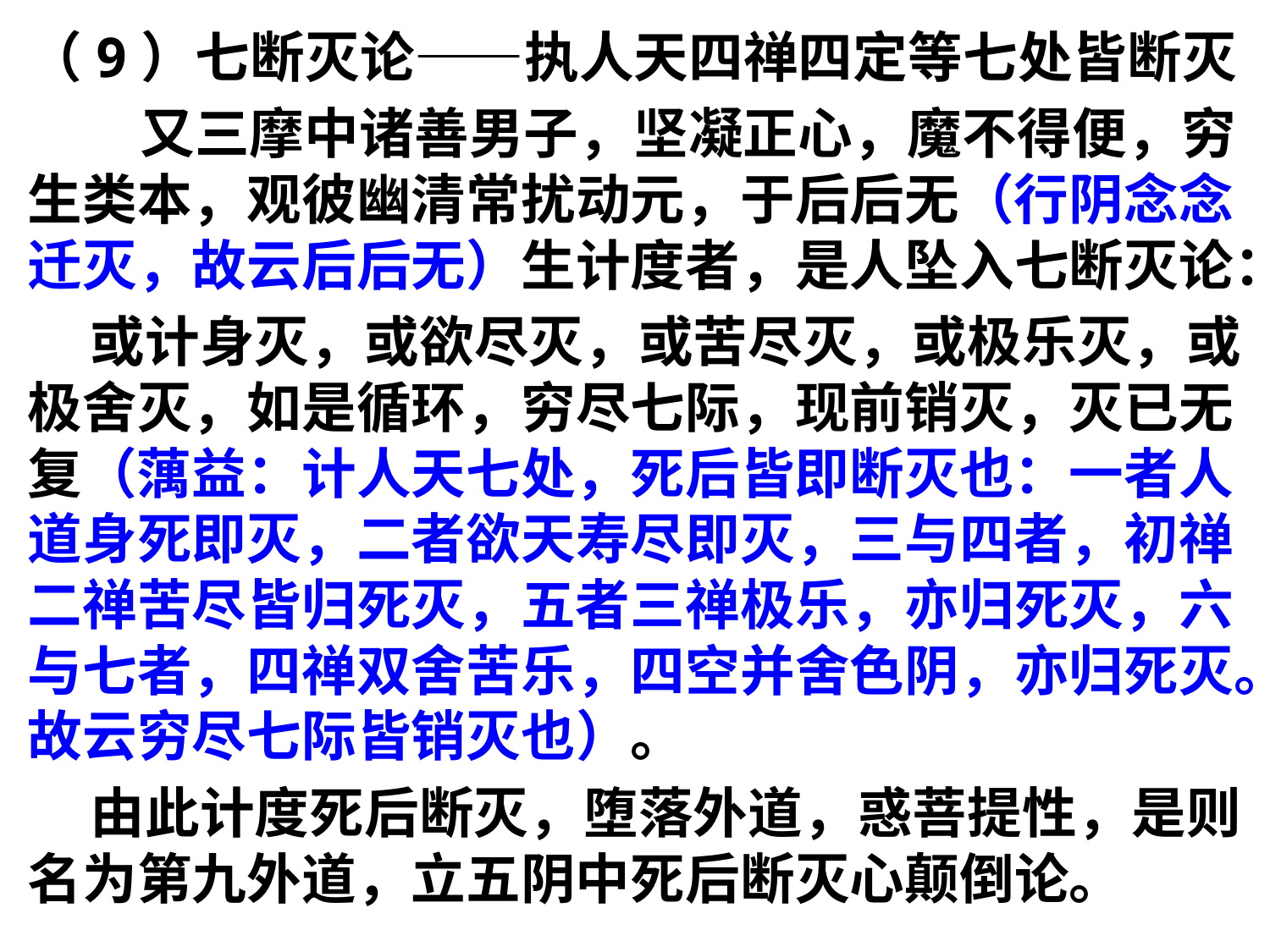

（9）七断灭论——执人天四禅四定等七处皆断灭
        又三摩中诸善男子，坚凝正心，魔不得便，穷生类本，观彼幽清常扰动元，于后后无（行阴念念迁灭，故云后后无）生计度者，是人坠入七断灭论：
    或计身灭，或欲尽灭，或苦尽灭，或极乐灭，或极舍灭，如是循环，穷尽七际，现前销灭，灭已无复（蕅益：计人天七处，死后皆即断灭也：一者人道身死即灭，二者欲天寿尽即灭，三与四者，初禅二禅苦尽皆归死灭，五者三禅极乐，亦归死灭，六与七者，四禅双舍苦乐，四空并舍色阴，亦归死灭。故云穷尽七际皆销灭也）。
    由此计度死后断灭，堕落外道，惑菩提性，是则名为第九外道，立五阴中死后断灭心颠倒论。